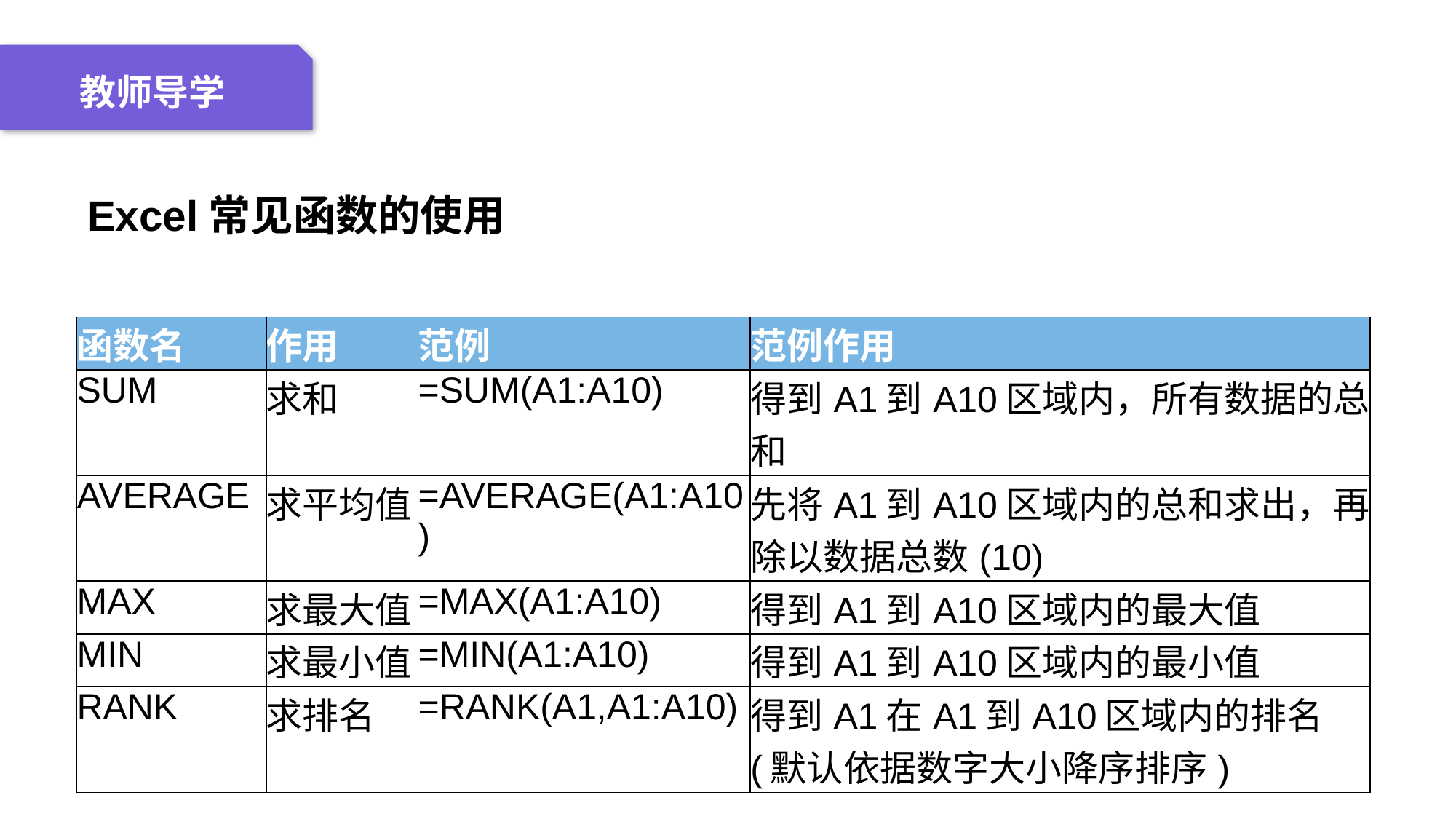

04 名词解释
01 准备过程
02 整体结构
03 重点说明
教师导学
Excel常见函数的使用
| 函数名 | 作用 | 范例 | 范例作用 |
| --- | --- | --- | --- |
| SUM | 求和 | =SUM(A1:A10) | 得到A1到A10区域内，所有数据的总和 |
| AVERAGE | 求平均值 | =AVERAGE(A1:A10) | 先将A1到A10区域内的总和求出，再除以数据总数(10) |
| MAX | 求最大值 | =MAX(A1:A10) | 得到A1到A10区域内的最大值 |
| MIN | 求最小值 | =MIN(A1:A10) | 得到A1到A10区域内的最小值 |
| RANK | 求排名 | =RANK(A1,A1:A10) | 得到A1在A1到A10区域内的排名(默认依据数字大小降序排序) |